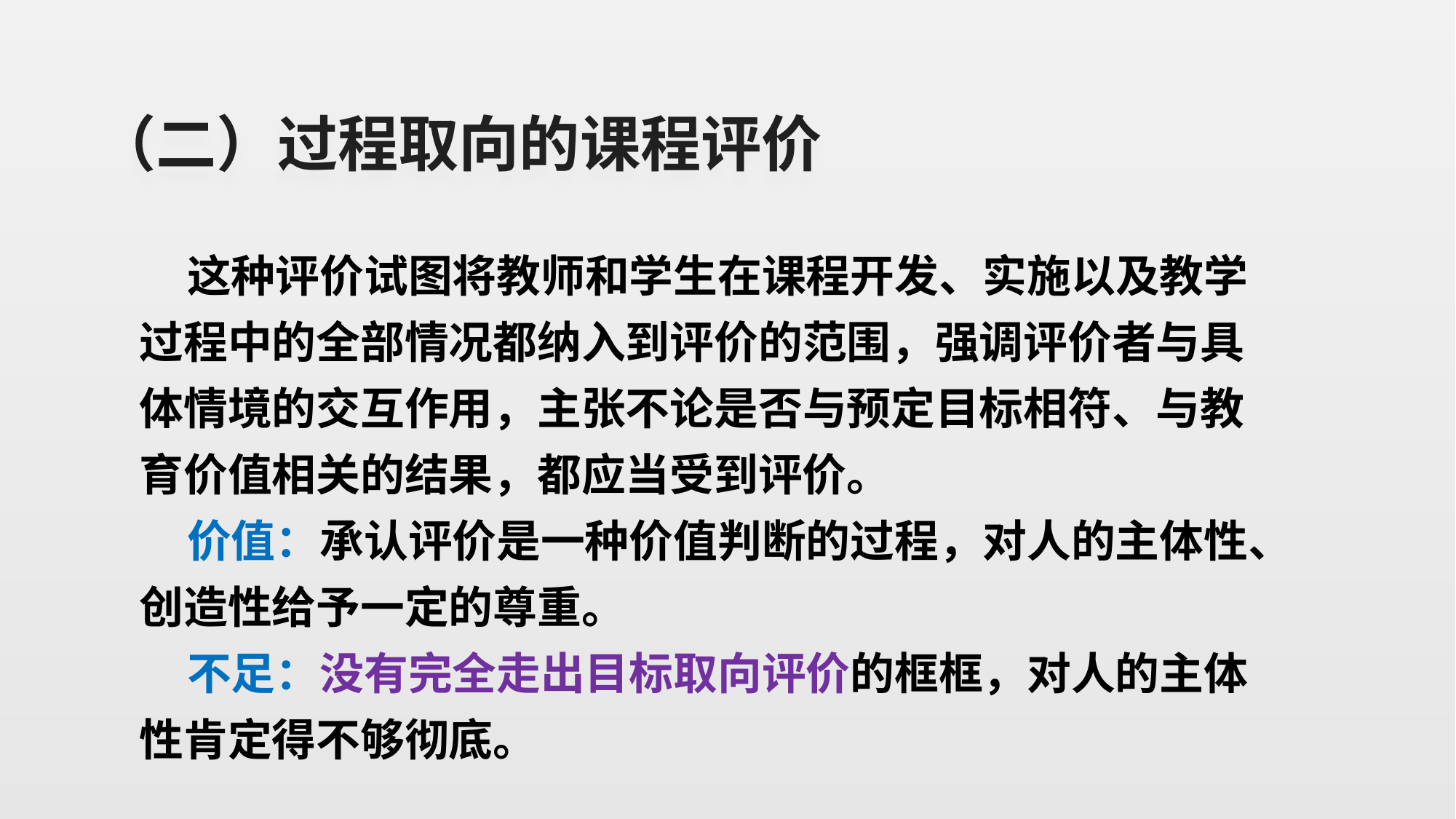

# （二）过程取向的课程评价
    这种评价试图将教师和学生在课程开发、实施以及教学过程中的全部情况都纳入到评价的范围，强调评价者与具体情境的交互作用，主张不论是否与预定目标相符、与教育价值相关的结果，都应当受到评价。
    价值：承认评价是一种价值判断的过程，对人的主体性、创造性给予一定的尊重。
    不足：没有完全走出目标取向评价的框框，对人的主体性肯定得不够彻底。